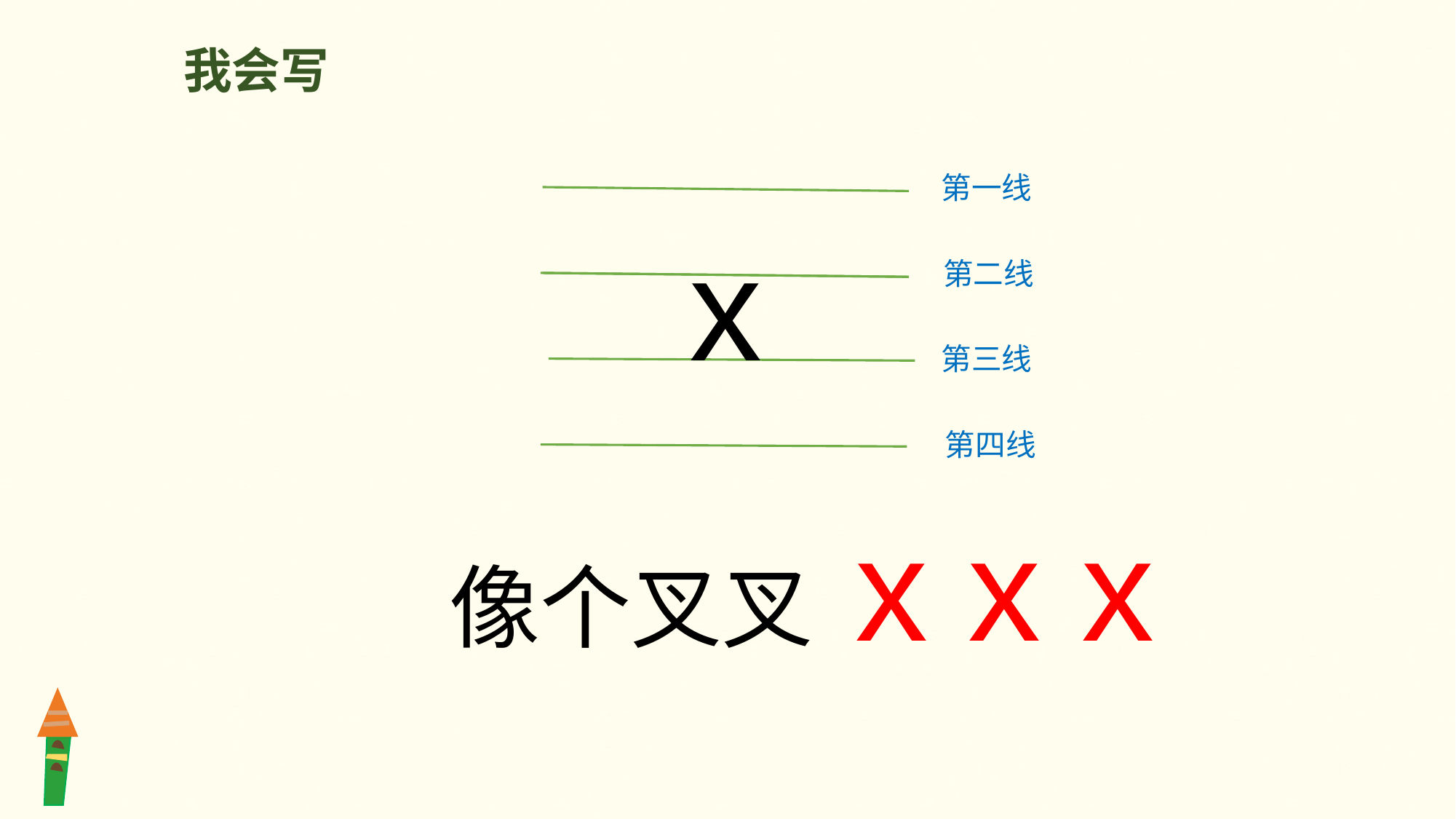

我会写
第一线

 x
第二线
第三线

第四线
像个叉叉 x x x